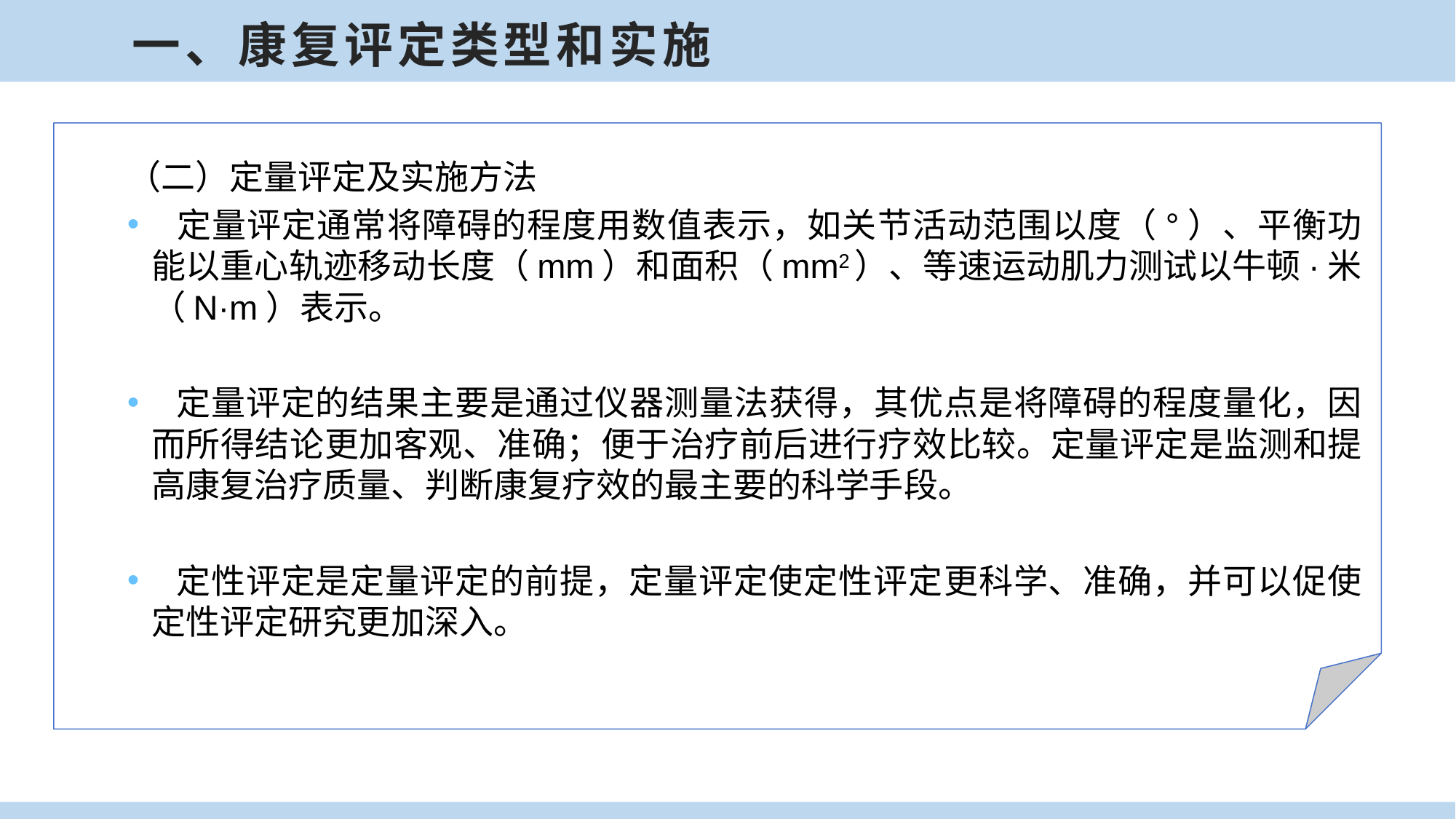

一、康复评定类型和实施

（二）定量评定及实施方法
  定量评定通常将障碍的程度用数值表示，如关节活动范围以度（°）、平衡功能以重心轨迹移动长度（mm）和面积（mm2）、等速运动肌力测试以牛顿·米（N·m）表示。

  定量评定的结果主要是通过仪器测量法获得，其优点是将障碍的程度量化，因而所得结论更加客观、准确；便于治疗前后进行疗效比较。定量评定是监测和提高康复治疗质量、判断康复疗效的最主要的科学手段。

  定性评定是定量评定的前提，定量评定使定性评定更科学、准确，并可以促使定性评定研究更加深入。